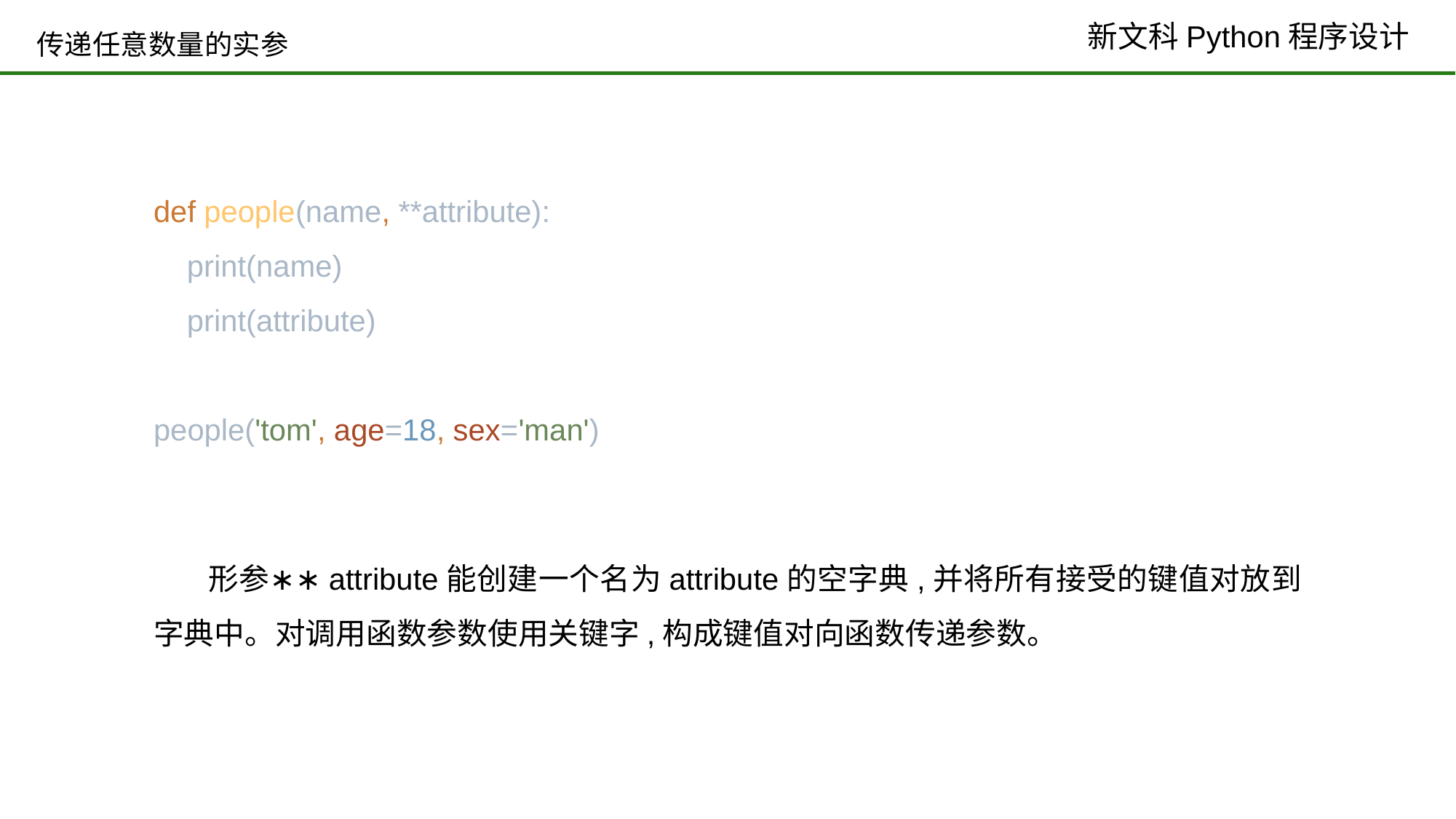

# 传递任意数量的实参
def people(name, **attribute):
    print(name)
    print(attribute)
people('tom', age=18, sex='man')
形参∗∗attribute能创建一个名为attribute的空字典,并将所有接受的键值对放到字典中。对调用函数参数使用关键字,构成键值对向函数传递参数。